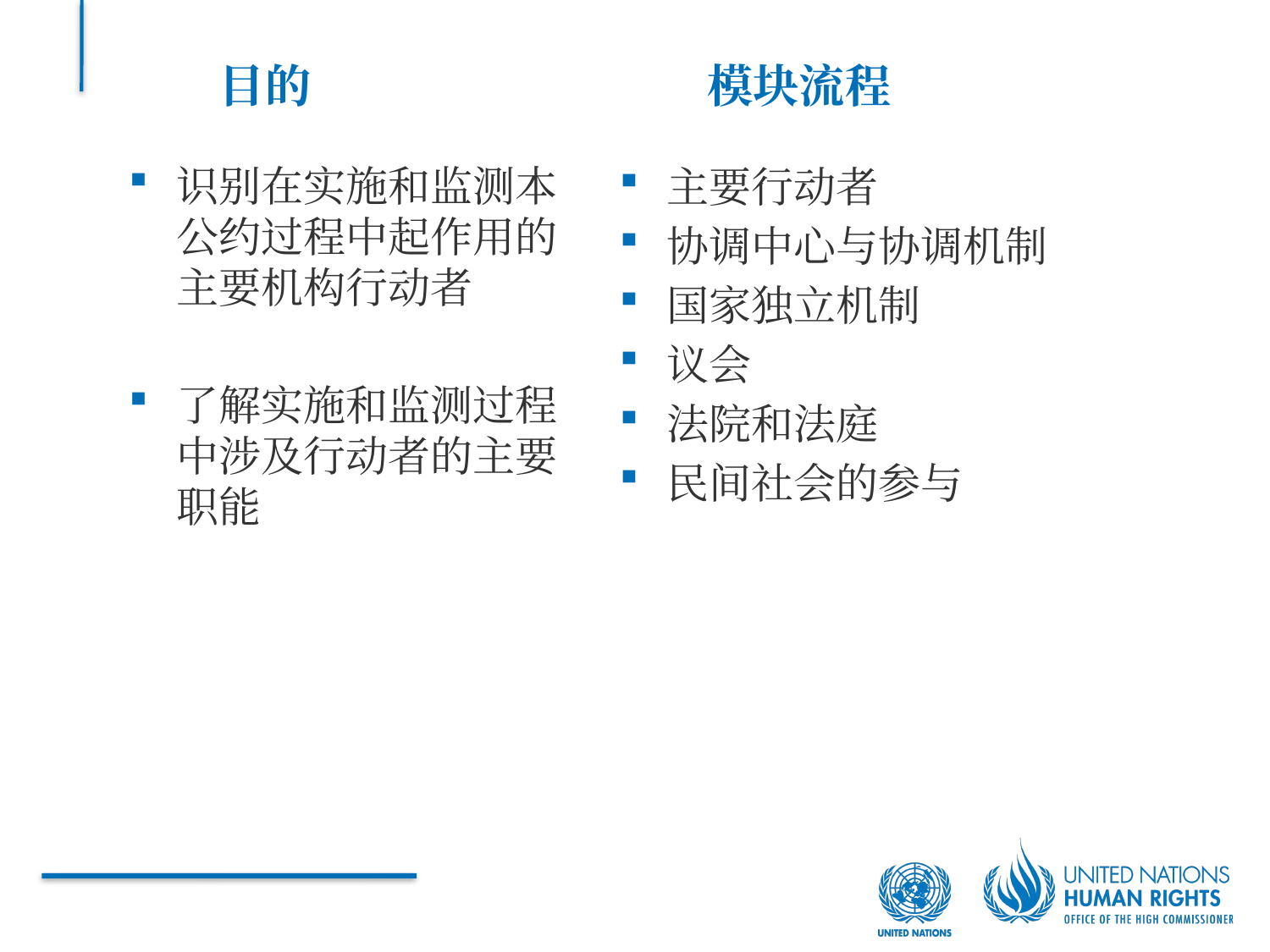

目的
模块流程
识别在实施和监测本公约过程中起作用的主要机构行动者

了解实施和监测过程中涉及行动者的主要职能
主要行动者
协调中心与协调机制
国家独立机制
议会
法院和法庭
民间社会的参与